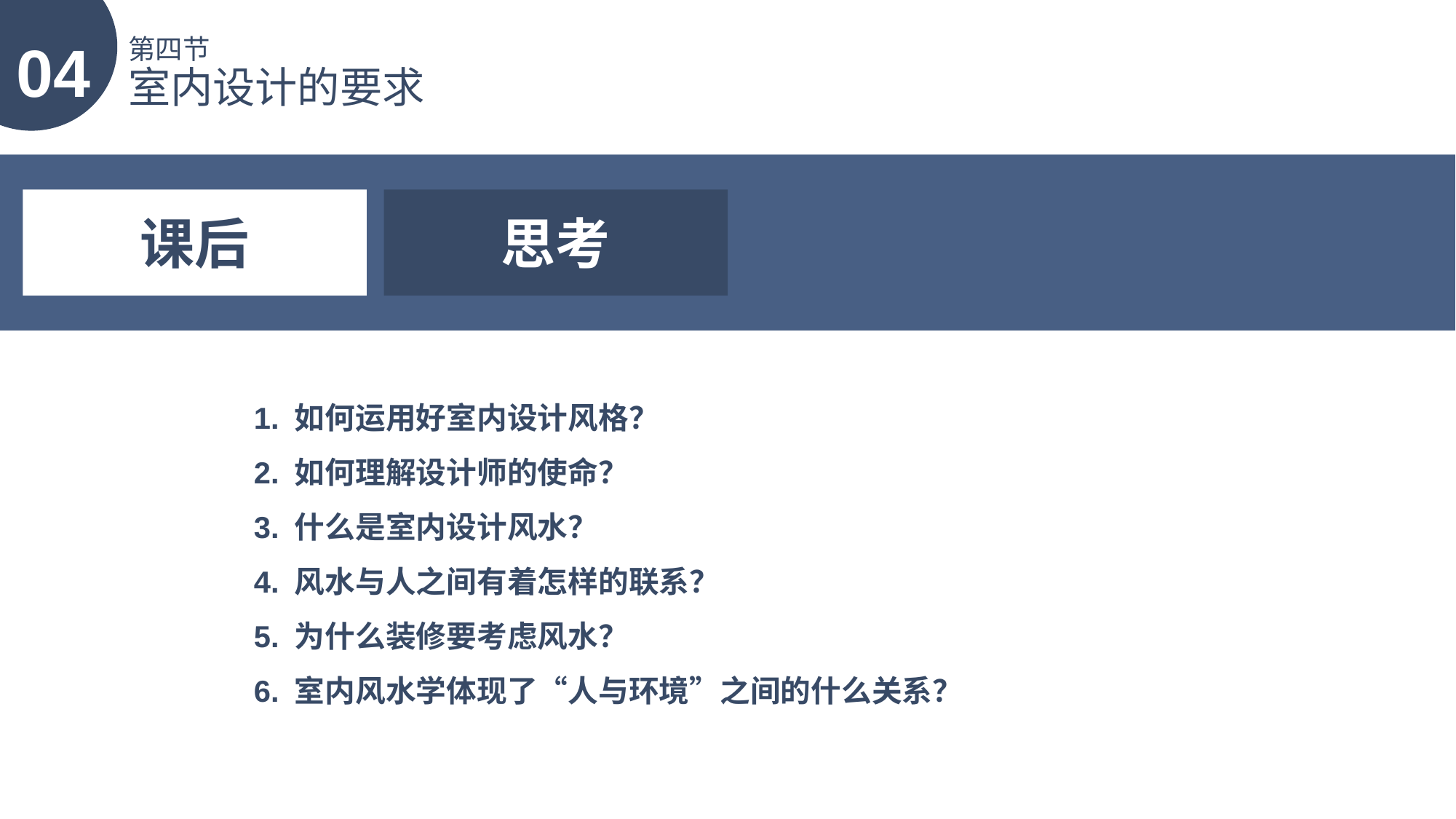

04
第四节
室内设计的要求

课后
思考
1. 如何运用好室内设计风格？
2. 如何理解设计师的使命？
3. 什么是室内设计风水？
4. 风水与人之间有着怎样的联系？
5. 为什么装修要考虑风水？
6. 室内风水学体现了“人与环境”之间的什么关系？